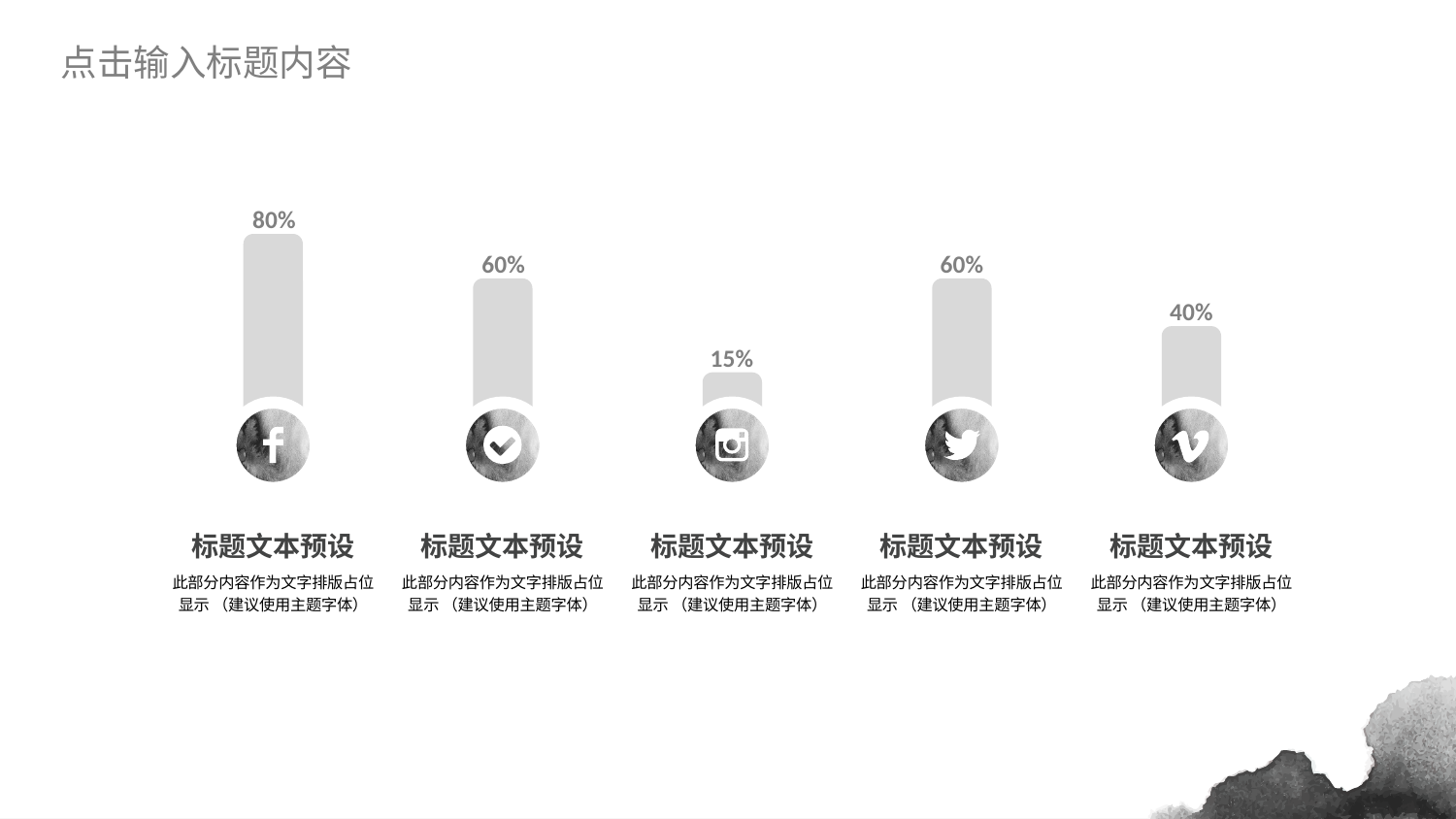

点击输入标题内容
80%

60%
60%

40%

15%

标题文本预设
此部分内容作为文字排版占位显示 （建议使用主题字体）
标题文本预设
此部分内容作为文字排版占位显示 （建议使用主题字体）
标题文本预设
此部分内容作为文字排版占位显示 （建议使用主题字体）
标题文本预设
此部分内容作为文字排版占位显示 （建议使用主题字体）
标题文本预设
此部分内容作为文字排版占位显示 （建议使用主题字体）